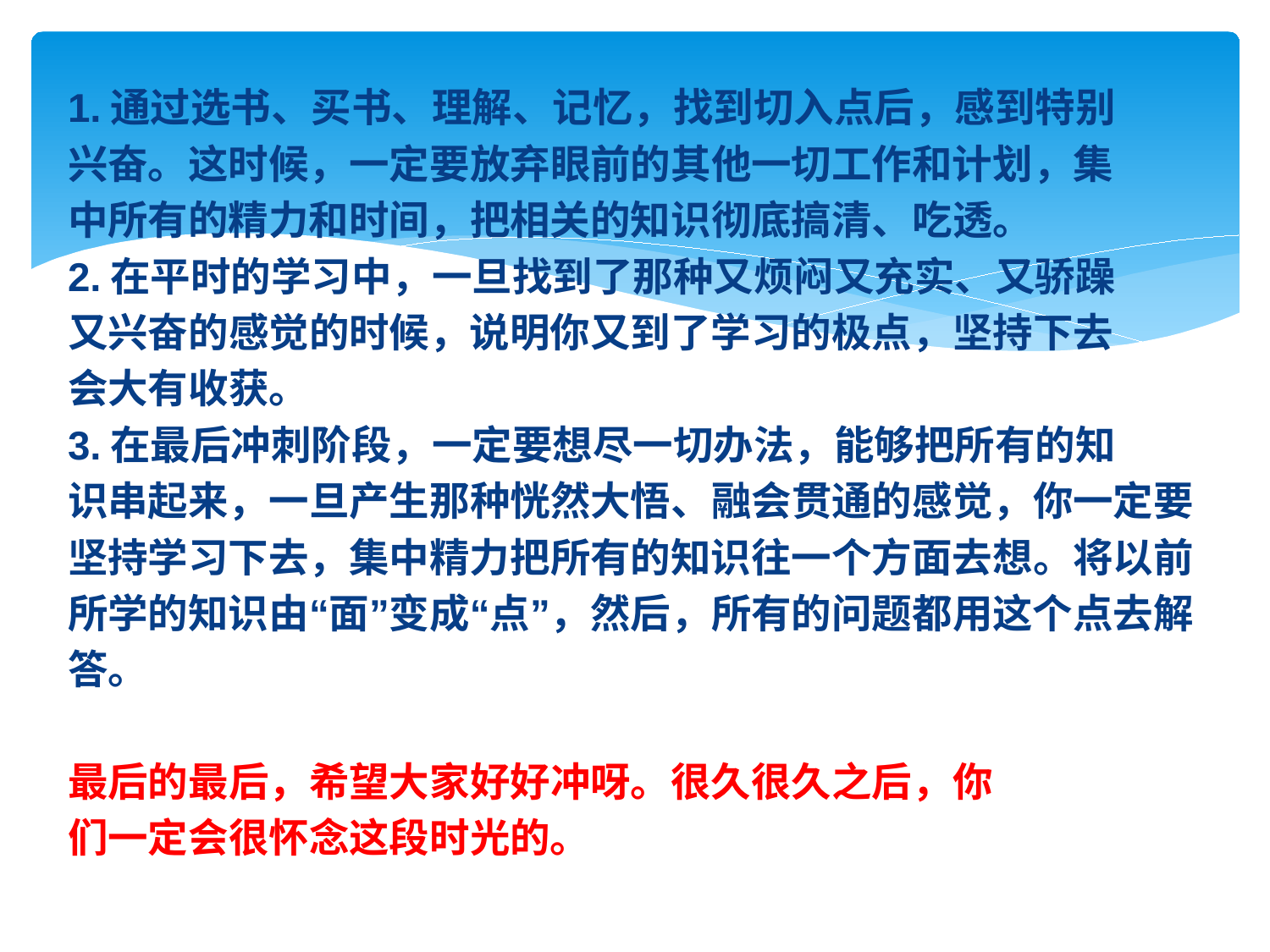

1.通过选书、买书、理解、记忆，找到切入点后，感到特别
兴奋。这时候，一定要放弃眼前的其他一切工作和计划，集
中所有的精力和时间，把相关的知识彻底搞清、吃透。
2.在平时的学习中，一旦找到了那种又烦闷又充实、又骄躁
又兴奋的感觉的时候，说明你又到了学习的极点，坚持下去
会大有收获。
3.在最后冲刺阶段，一定要想尽一切办法，能够把所有的知
识串起来，一旦产生那种恍然大悟、融会贯通的感觉，你一定要
坚持学习下去，集中精力把所有的知识往一个方面去想。将以前
所学的知识由“面”变成“点”，然后，所有的问题都用这个点去解
答。

最后的最后，希望大家好好冲呀。很久很久之后，你
们一定会很怀念这段时光的。